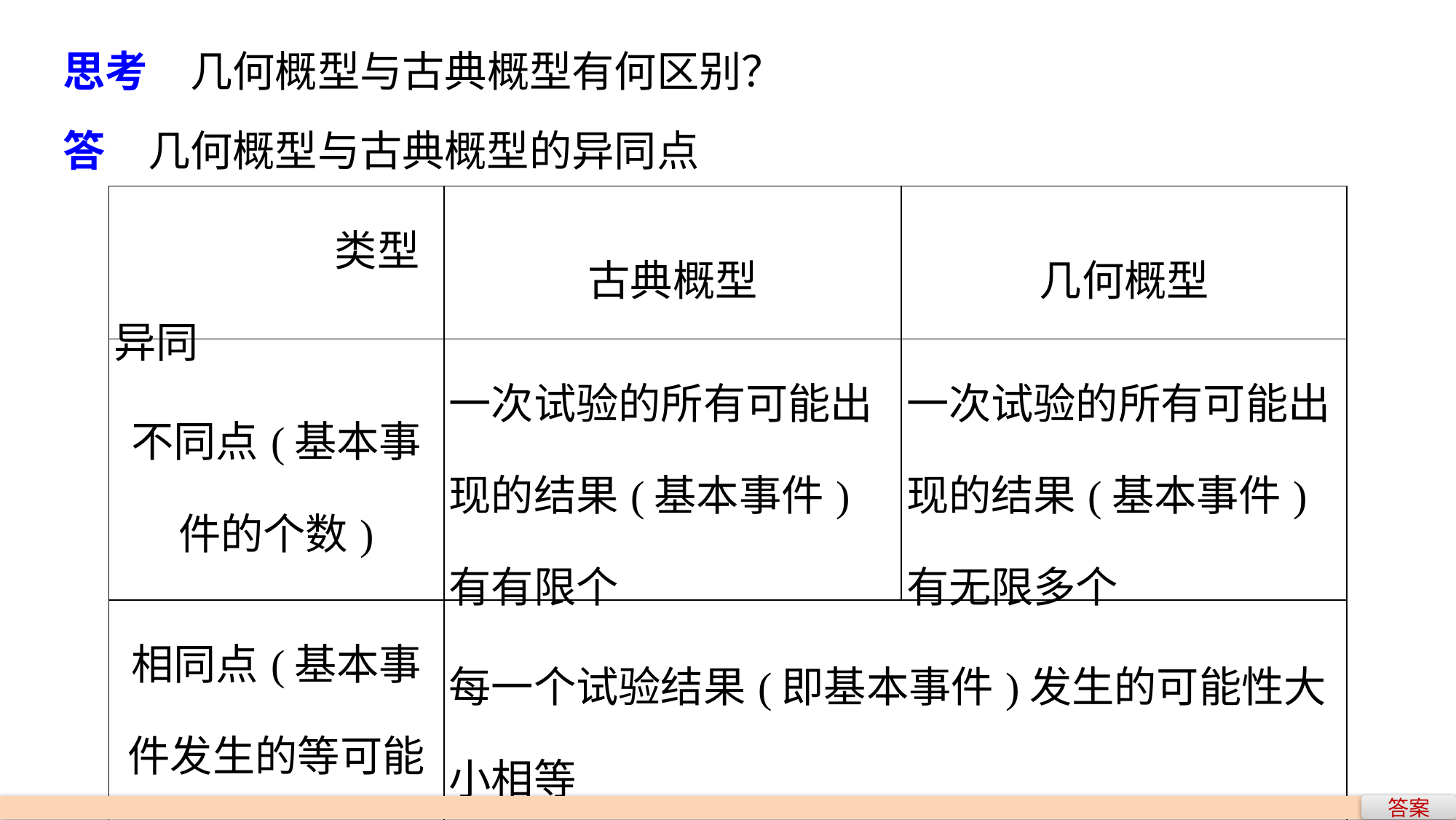

思考　几何概型与古典概型有何区别？
答　几何概型与古典概型的异同点
| 类型 异同 | 古典概型 | 几何概型 |
| --- | --- | --- |
| 不同点(基本事件的个数) | 一次试验的所有可能出现的结果(基本事件)有有限个 | 一次试验的所有可能出现的结果(基本事件)有无限多个 |
| 相同点(基本事件发生的等可能性) | 每一个试验结果(即基本事件)发生的可能性大小相等 |  |
答案